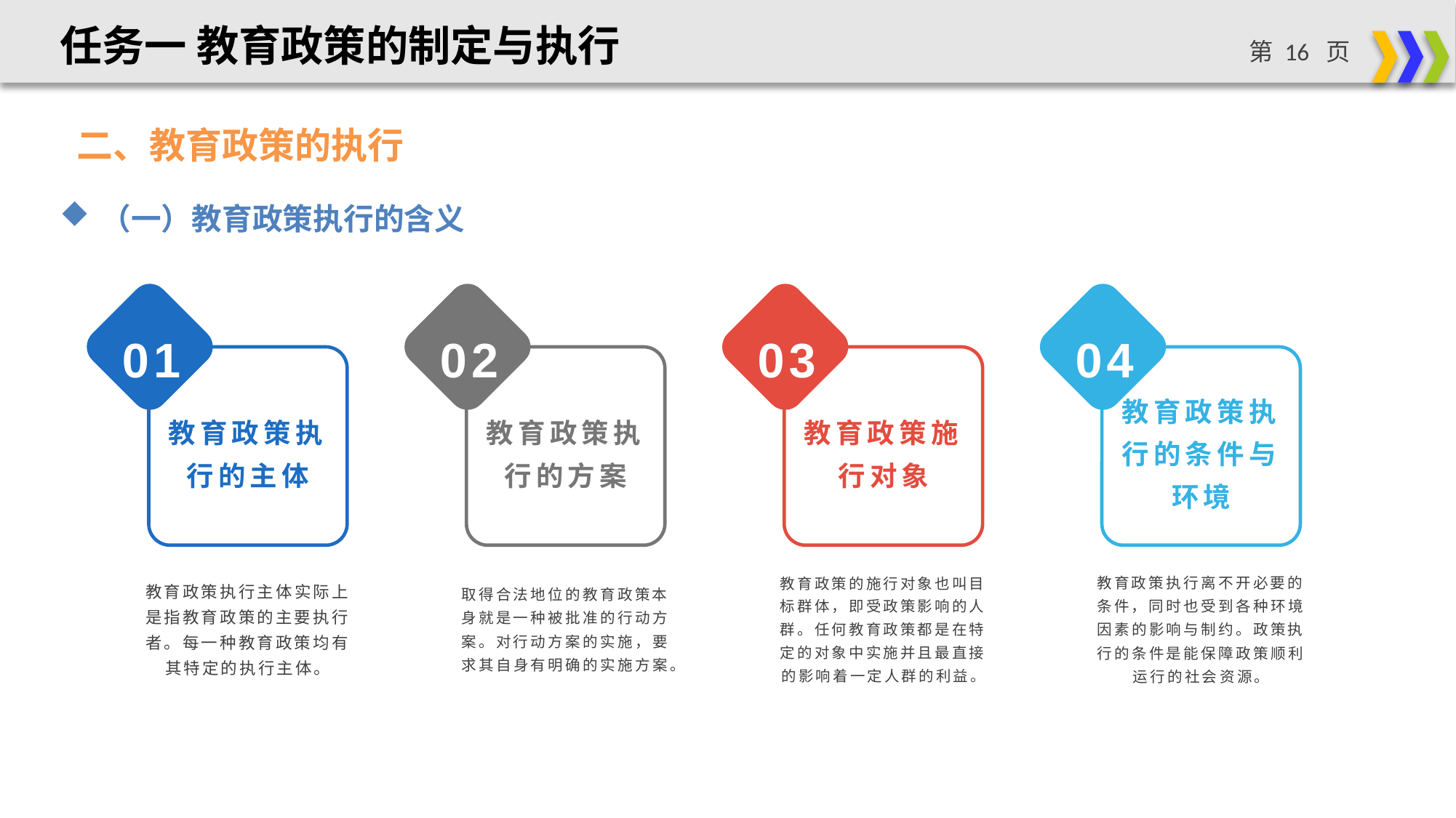

任务一 教育政策的制定与执行
二、教育政策的执行
（一）教育政策执行的含义

01
02
03
04

教育政策执行的主体
教育政策执行的方案
教育政策施行对象
教育政策执行的条件与环境
教育政策执行主体实际上是指教育政策的主要执行者。每一种教育政策均有其特定的执行主体。
取得合法地位的教育政策本身就是一种被批准的行动方案。对行动方案的实施，要求其自身有明确的实施方案。
教育政策的施行对象也叫目标群体，即受政策影响的人群。任何教育政策都是在特定的对象中实施并且最直接的影响着一定人群的利益。
教育政策执行离不开必要的条件，同时也受到各种环境因素的影响与制约。政策执行的条件是能保障政策顺利运行的社会资源。